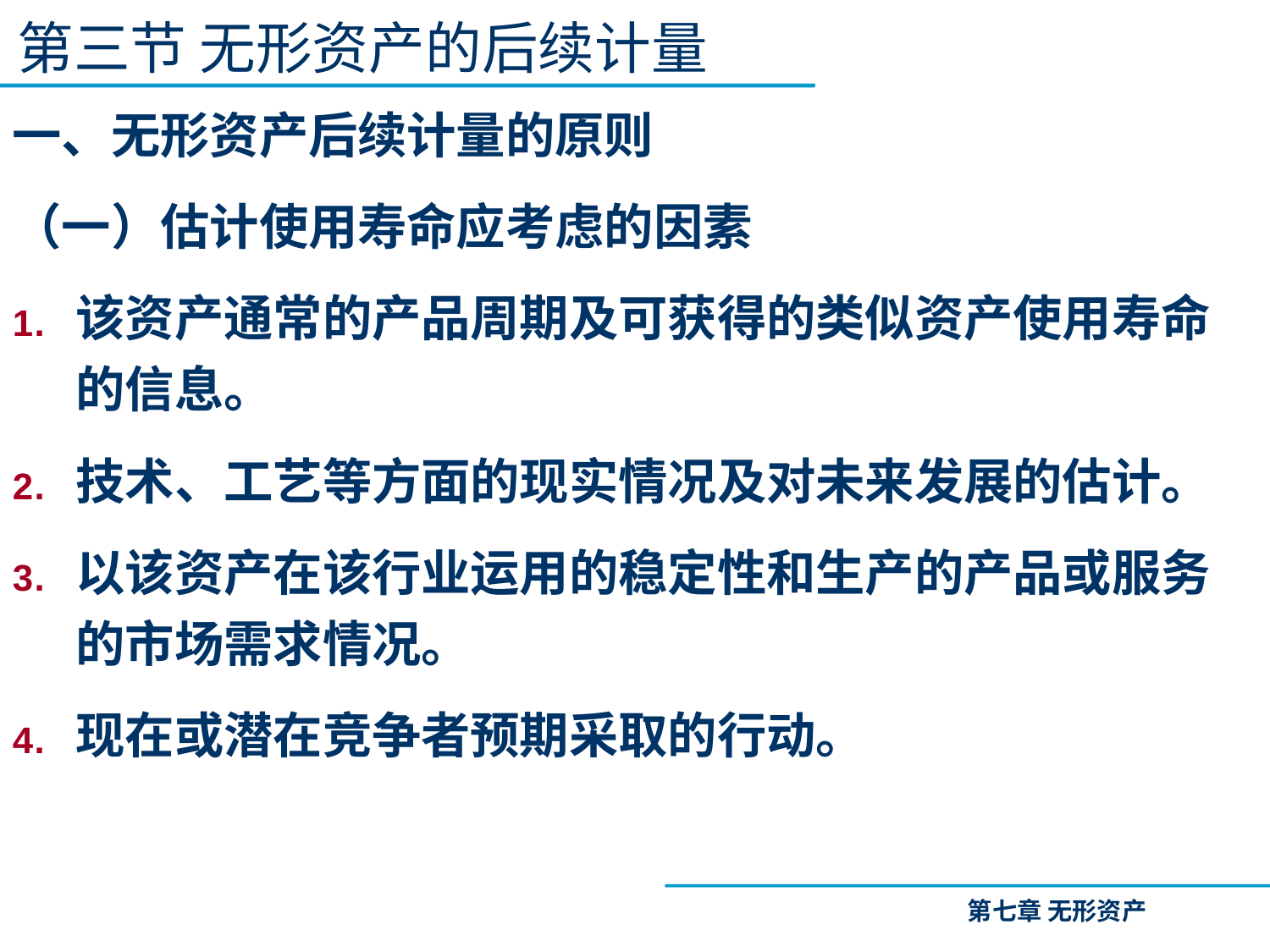

第三节 无形资产的后续计量
一、无形资产后续计量的原则
（一）估计使用寿命应考虑的因素
该资产通常的产品周期及可获得的类似资产使用寿命的信息。
技术、工艺等方面的现实情况及对未来发展的估计。
以该资产在该行业运用的稳定性和生产的产品或服务的市场需求情况。
现在或潜在竞争者预期采取的行动。